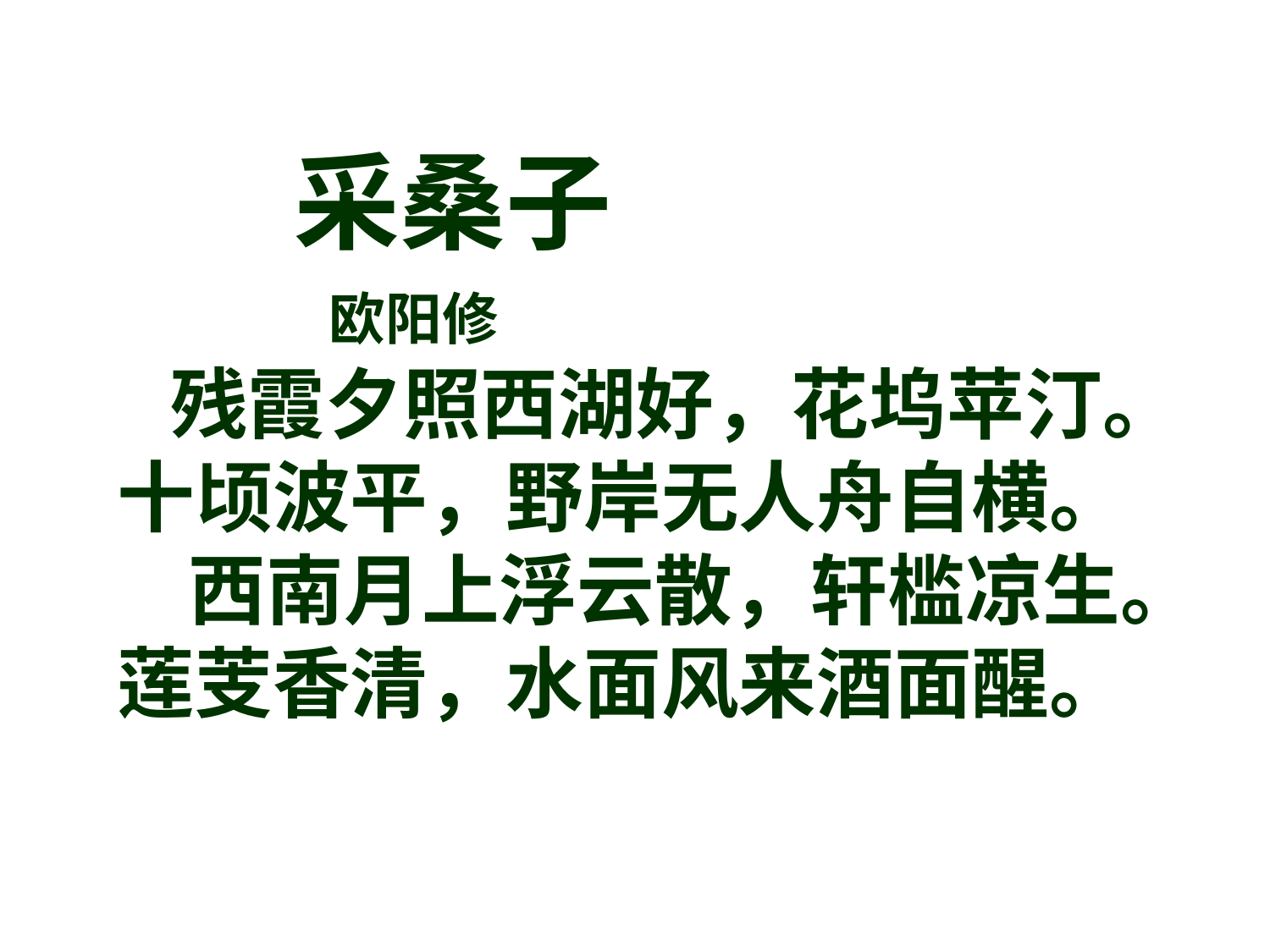

采桑子
           欧阳修
   残霞夕照西湖好，花坞苹汀。 十顷波平，野岸无人舟自横。
   西南月上浮云散，轩槛凉生。莲芰香清，水面风来酒面醒。
18